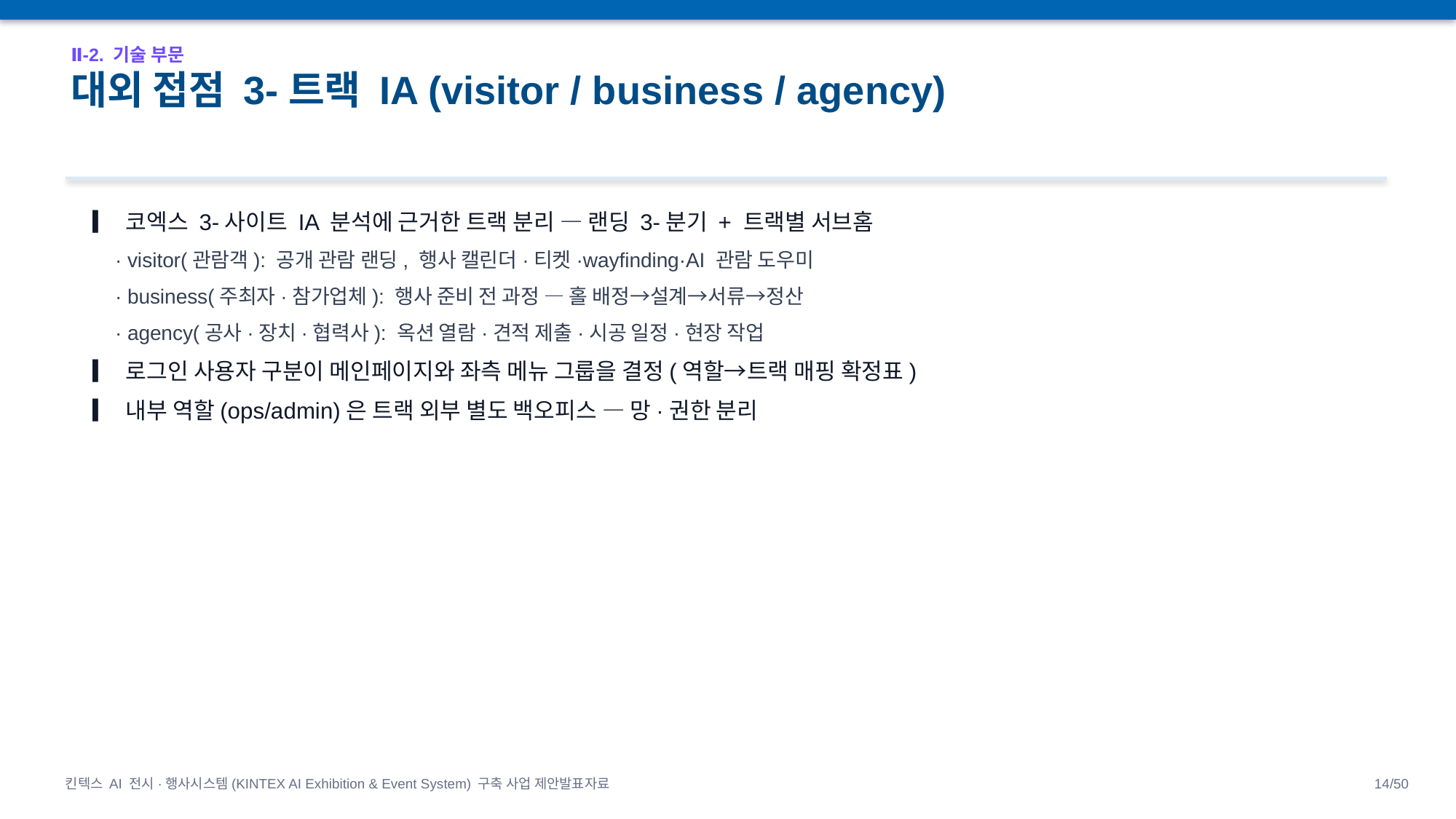

Ⅱ-2. 기술 부문
대외 접점 3-트랙 IA (visitor / business / agency)

▎ 코엑스 3-사이트 IA 분석에 근거한 트랙 분리 — 랜딩 3-분기 + 트랙별 서브홈
    · visitor(관람객): 공개 관람 랜딩, 행사 캘린더·티켓·wayfinding·AI 관람 도우미
    · business(주최자·참가업체): 행사 준비 전 과정 — 홀 배정→설계→서류→정산
    · agency(공사·장치·협력사): 옥션 열람·견적 제출·시공 일정·현장 작업
▎ 로그인 사용자 구분이 메인페이지와 좌측 메뉴 그룹을 결정(역할→트랙 매핑 확정표)
▎ 내부 역할(ops/admin)은 트랙 외부 별도 백오피스 — 망·권한 분리
킨텍스 AI 전시·행사시스템(KINTEX AI Exhibition & Event System) 구축 사업 제안발표자료
14/50